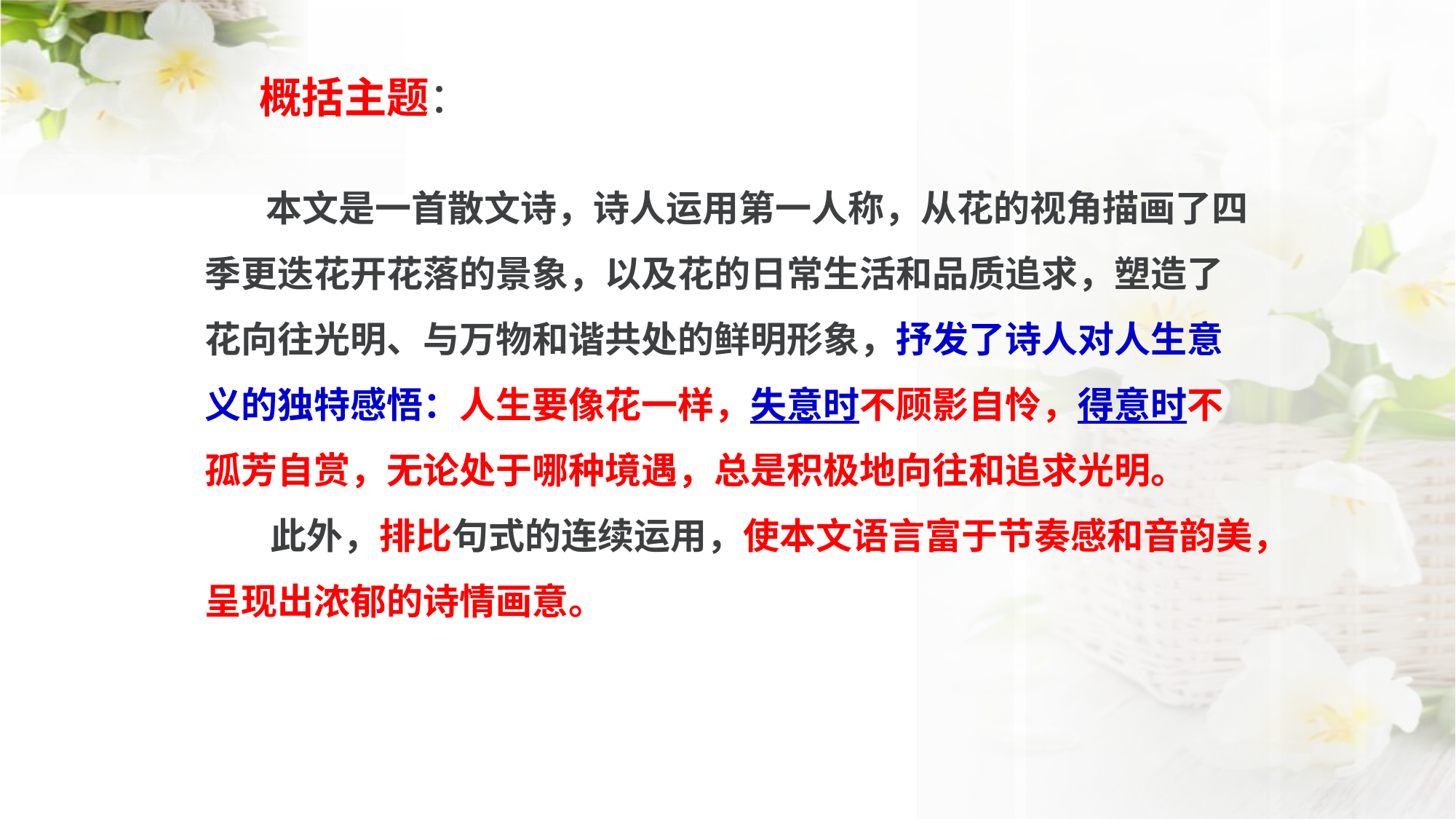

概括主题：
        本文是一首散文诗，诗人运用第一人称，从花的视角描画了四季更迭花开花落的景象，以及花的日常生活和品质追求，塑造了花向往光明、与万物和谐共处的鲜明形象，抒发了诗人对人生意义的独特感悟：人生要像花一样，失意时不顾影自怜，得意时不孤芳自赏，无论处于哪种境遇，总是积极地向往和追求光明。
       此外，排比句式的连续运用，使本文语言富于节奏感和音韵美，呈现出浓郁的诗情画意。